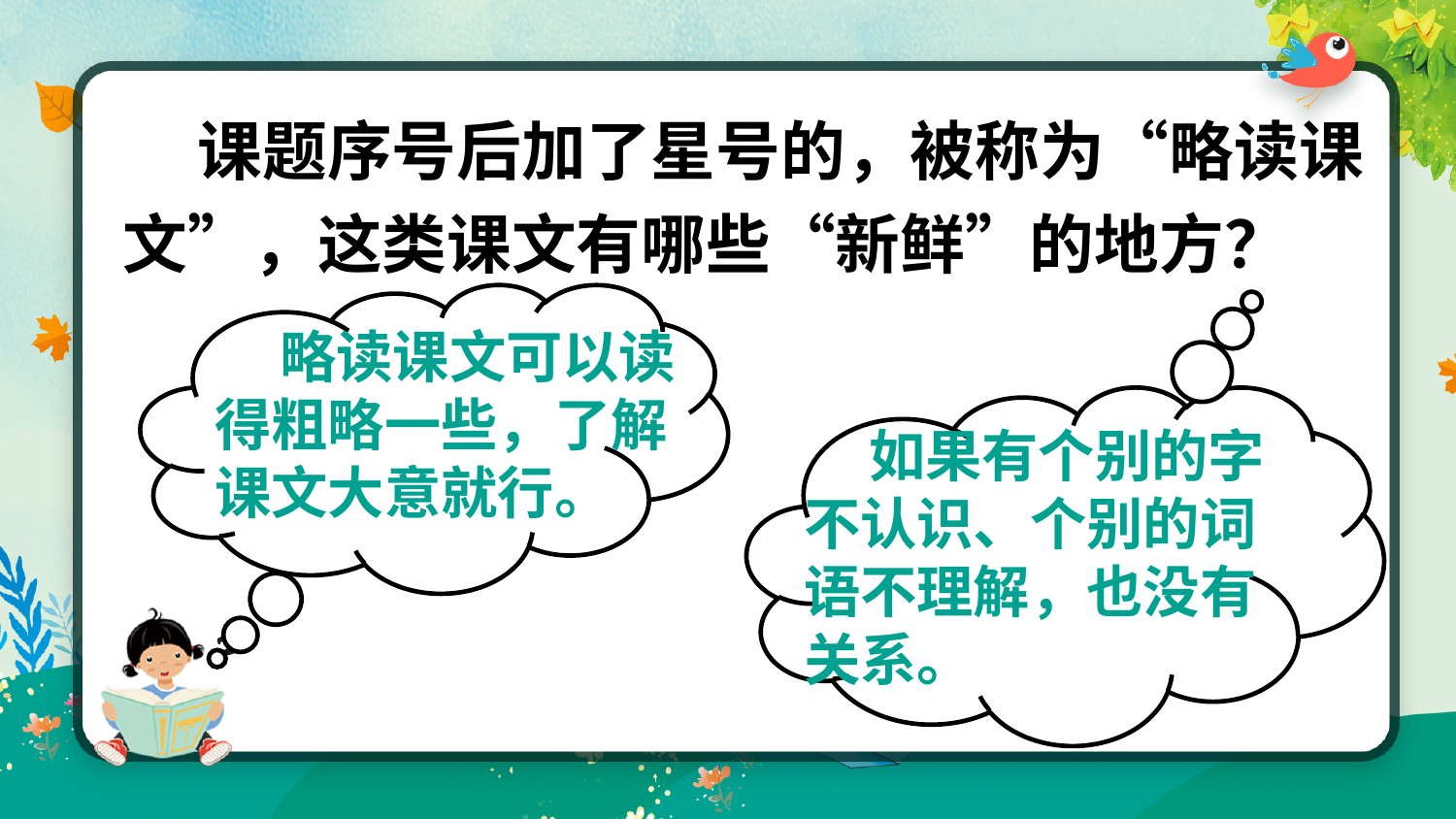

课题序号后加了星号的，被称为“略读课文”，这类课文有哪些“新鲜”的地方？

    略读课文可以读得粗略一些，了解课文大意就行。

    如果有个别的字不认识、个别的词语不理解，也没有关系。